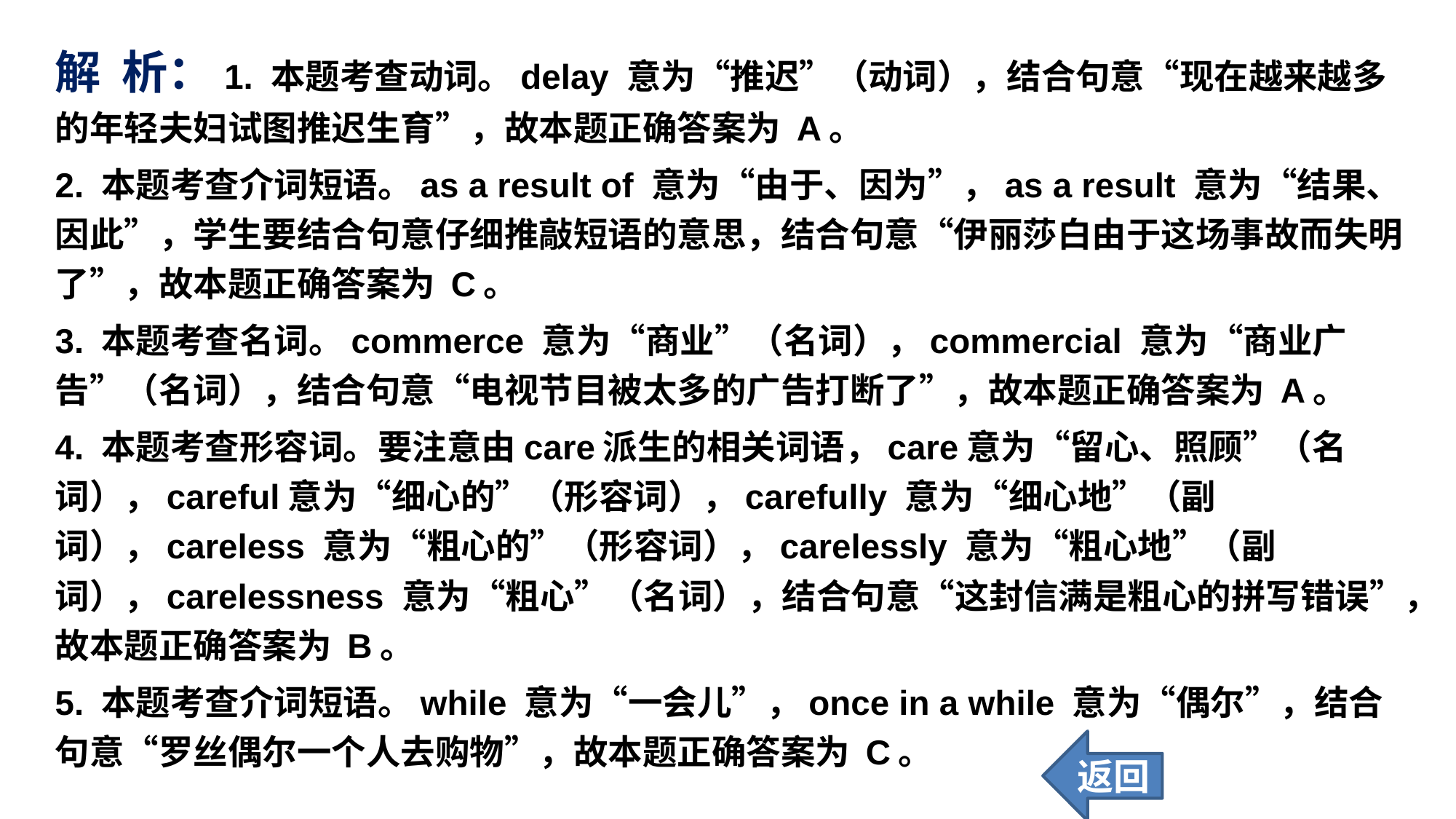

解  析：1. 本题考查动词。delay 意为“推迟”（动词），结合句意“现在越来越多的年轻夫妇试图推迟生育”，故本题正确答案为 A。
2. 本题考查介词短语。as a result of 意为“由于、因为”，as a result 意为“结果、因此”，学生要结合句意仔细推敲短语的意思，结合句意“伊丽莎白由于这场事故而失明了”，故本题正确答案为 C。
3. 本题考查名词。commerce 意为“商业”（名词），commercial 意为“商业广告”（名词），结合句意“电视节目被太多的广告打断了”，故本题正确答案为 A。
4. 本题考查形容词。要注意由care派生的相关词语，care意为“留心、照顾”（名词），careful意为“细心的”（形容词），carefully 意为“细心地”（副词），careless 意为“粗心的”（形容词），carelessly 意为“粗心地”（副词），carelessness 意为“粗心”（名词），结合句意“这封信满是粗心的拼写错误”，故本题正确答案为 B。
5. 本题考查介词短语。while 意为“一会儿”，once in a while 意为“偶尔”，结合句意“罗丝偶尔一个人去购物”，故本题正确答案为 C。
返回
40